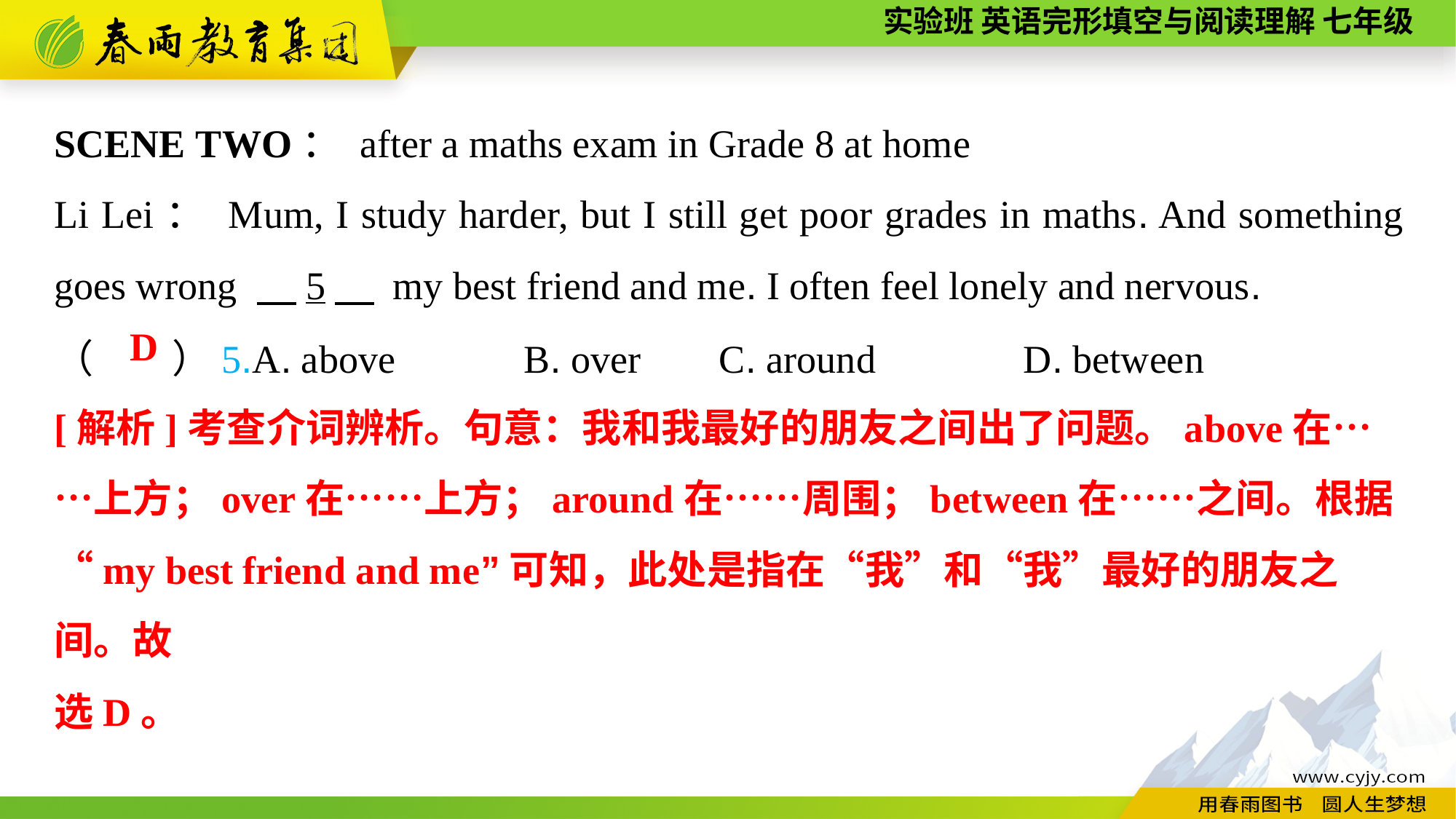

SCENE TWO： after a maths exam in Grade 8 at home
Li Lei： Mum, I study harder, but I still get poor grades in maths. And something goes wrong 　5　 my best friend and me. I often feel lonely and nervous.
（　　）5.A. above             B. over	 C. around               D. between
D
[解析]考查介词辨析。句意：我和我最好的朋友之间出了问题。above在……上方；over在……上方；around在……周围；between在……之间。根据“my best friend and me”可知，此处是指在“我”和“我”最好的朋友之间。故
选D。